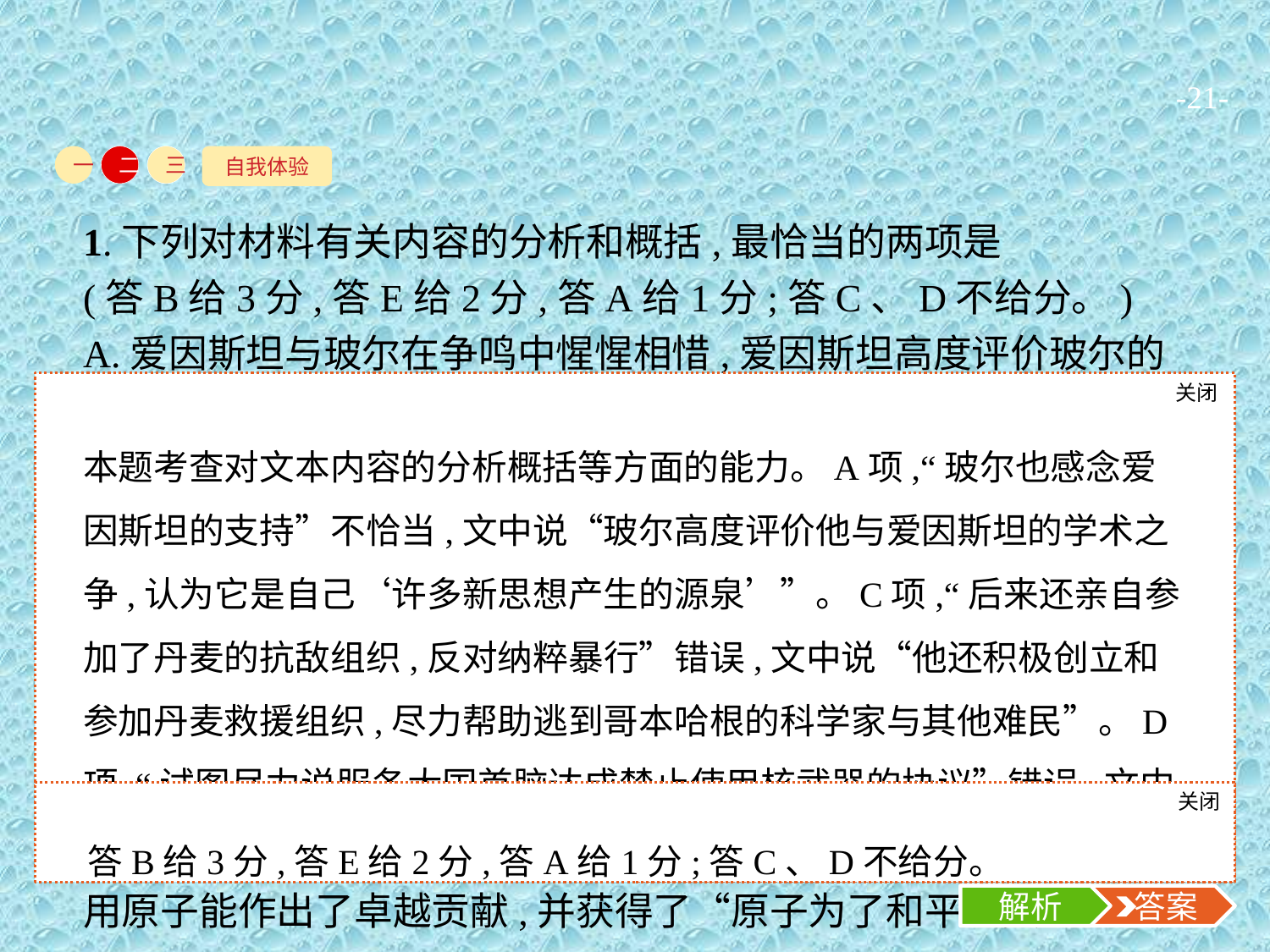

-21-
自我体验
一
二
三
1.下列对材料有关内容的分析和概括,最恰当的两项是
(答B给3分,答E给2分,答A给1分;答C、D不给分。)
A.爱因斯坦与玻尔在争鸣中惺惺相惜,爱因斯坦高度评价玻尔的贡献,玻尔也感念爱因斯坦的支持,他们之间建立了长久的友谊。
B.玻尔以自己创办的研究所为平台,通过邀请各国科学家前来交流学习,使团队的成员能有机会博采众长,不断发展量子力学理论。
C.玻尔敏锐察觉到纳粹将要对犹太人实施迫害,及时转移了大批犹太科学家,后来还亲自参加了丹麦的抗敌组织,反对纳粹暴行。
D.玻尔不但有科学家的直觉,也不乏政治家的远见。他预感到核武器的危害,试图尽力说服各大国首脑达成禁止使用核武器的协议。
E.玻尔致力于维护世界和平,为科学技术的国际间合作及和平利用原子能作出了卓越贡献,并获得了“原子为了和平”奖。

关闭
解析

本题考查对文本内容的分析概括等方面的能力。A项,“玻尔也感念爱因斯坦的支持”不恰当,文中说“玻尔高度评价他与爱因斯坦的学术之争,认为它是自己‘许多新思想产生的源泉’”。C项,“后来还亲自参加了丹麦的抗敌组织,反对纳粹暴行”错误,文中说“他还积极创立和参加丹麦救援组织,尽力帮助逃到哥本哈根的科学家与其他难民”。D项,“试图尽力说服各大国首脑达成禁止使用核武器的协议”错误,文中说建议英美首脑“及早与苏联达成控制原子武器的协议”。
关闭

解析
  答案

答B给3分,答E给2分,答A给1分;答C、D不给分。
解析
  答案